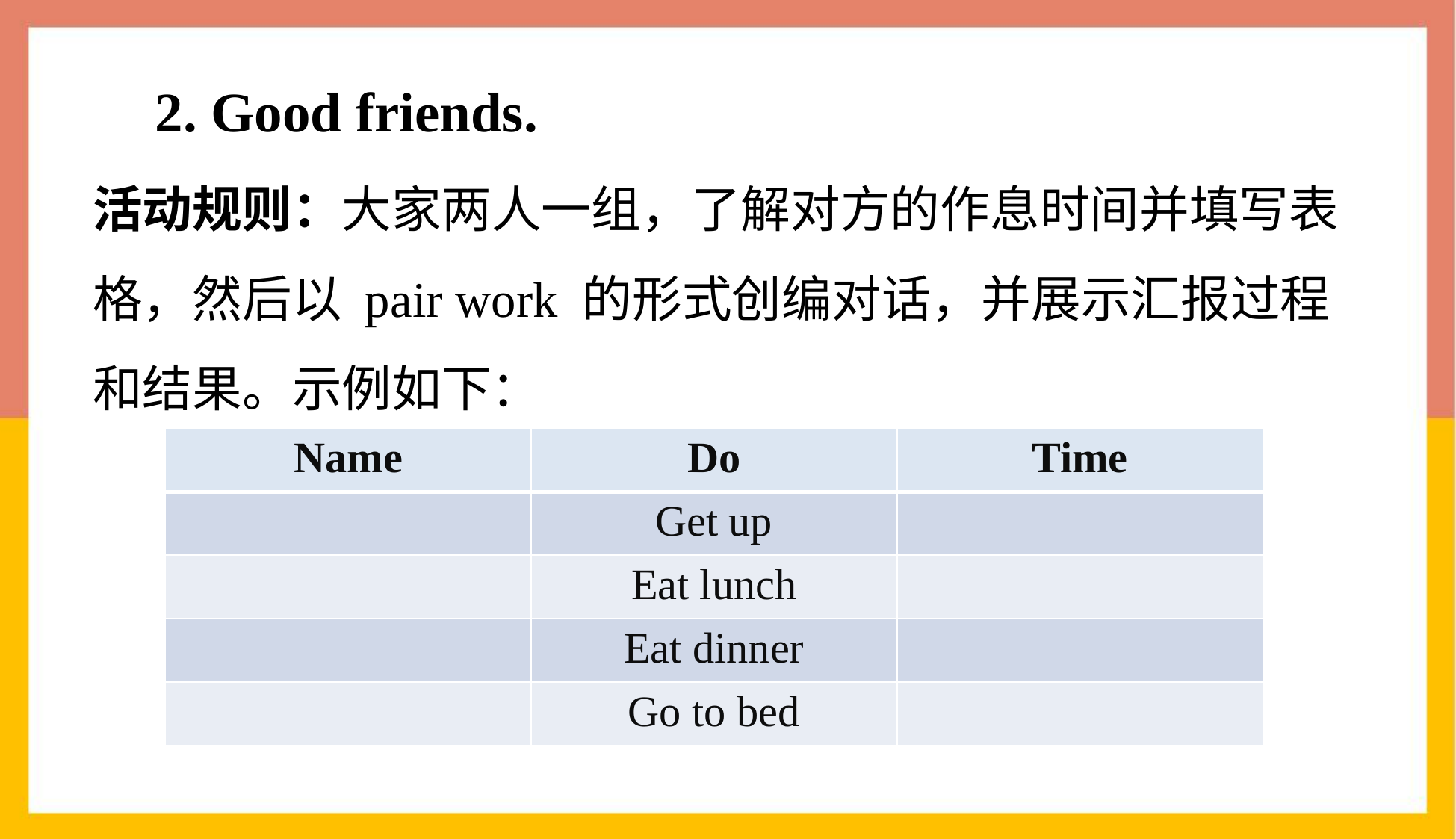

# 2. Good friends.
活动规则：大家两人一组，了解对方的作息时间并填写表格，然后以 pair work 的形式创编对话，并展示汇报过程和结果。示例如下：
| Name | Do | Time |
| --- | --- | --- |
|  | Get up |  |
|  | Eat lunch |  |
|  | Eat dinner |  |
|  | Go to bed |  |